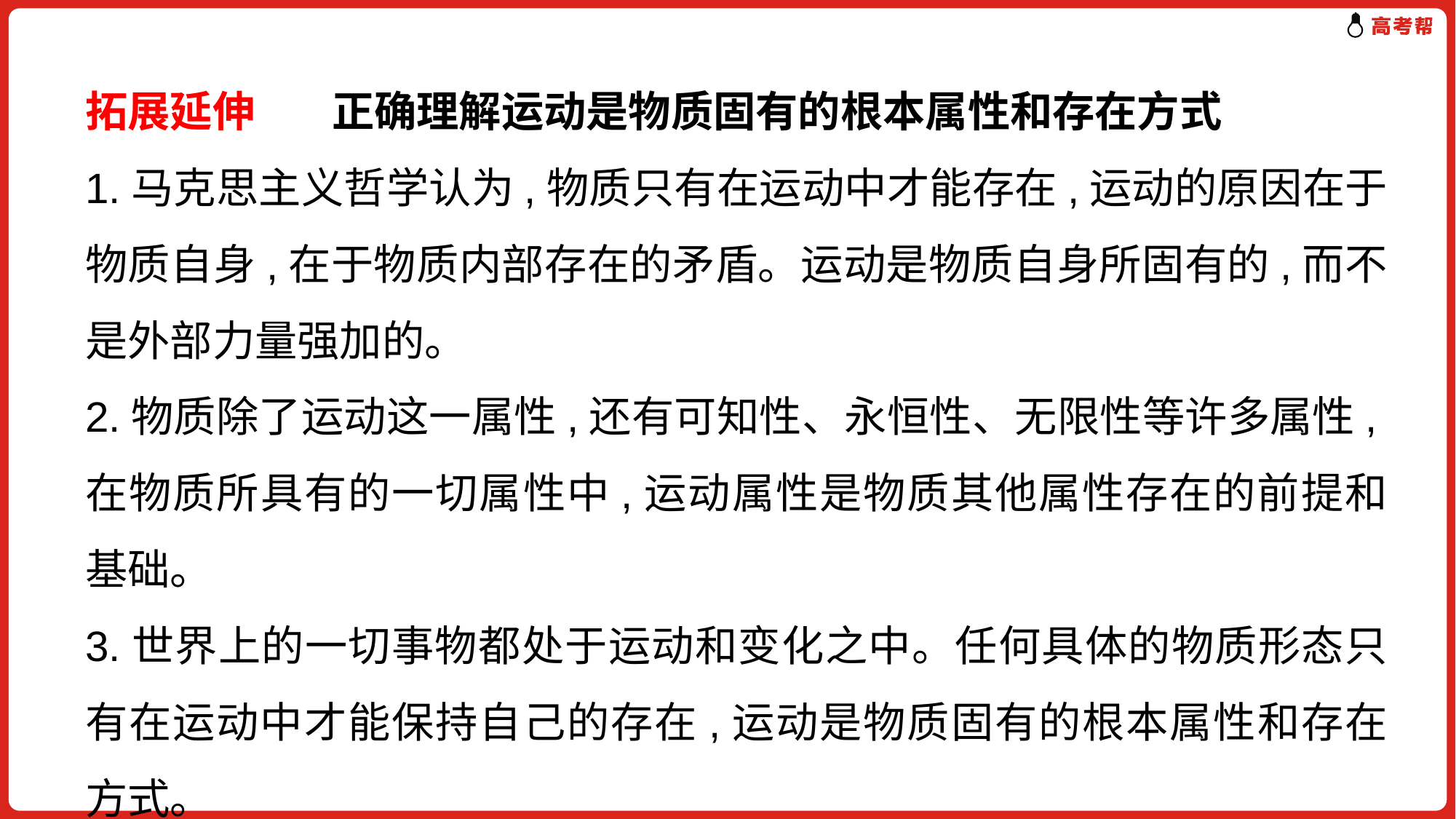

拓展延伸        正确理解运动是物质固有的根本属性和存在方式
1.马克思主义哲学认为,物质只有在运动中才能存在,运动的原因在于物质自身,在于物质内部存在的矛盾。运动是物质自身所固有的,而不是外部力量强加的。
2.物质除了运动这一属性,还有可知性、永恒性、无限性等许多属性,在物质所具有的一切属性中,运动属性是物质其他属性存在的前提和基础。
3.世界上的一切事物都处于运动和变化之中。任何具体的物质形态只有在运动中才能保持自己的存在,运动是物质固有的根本属性和存在方式。